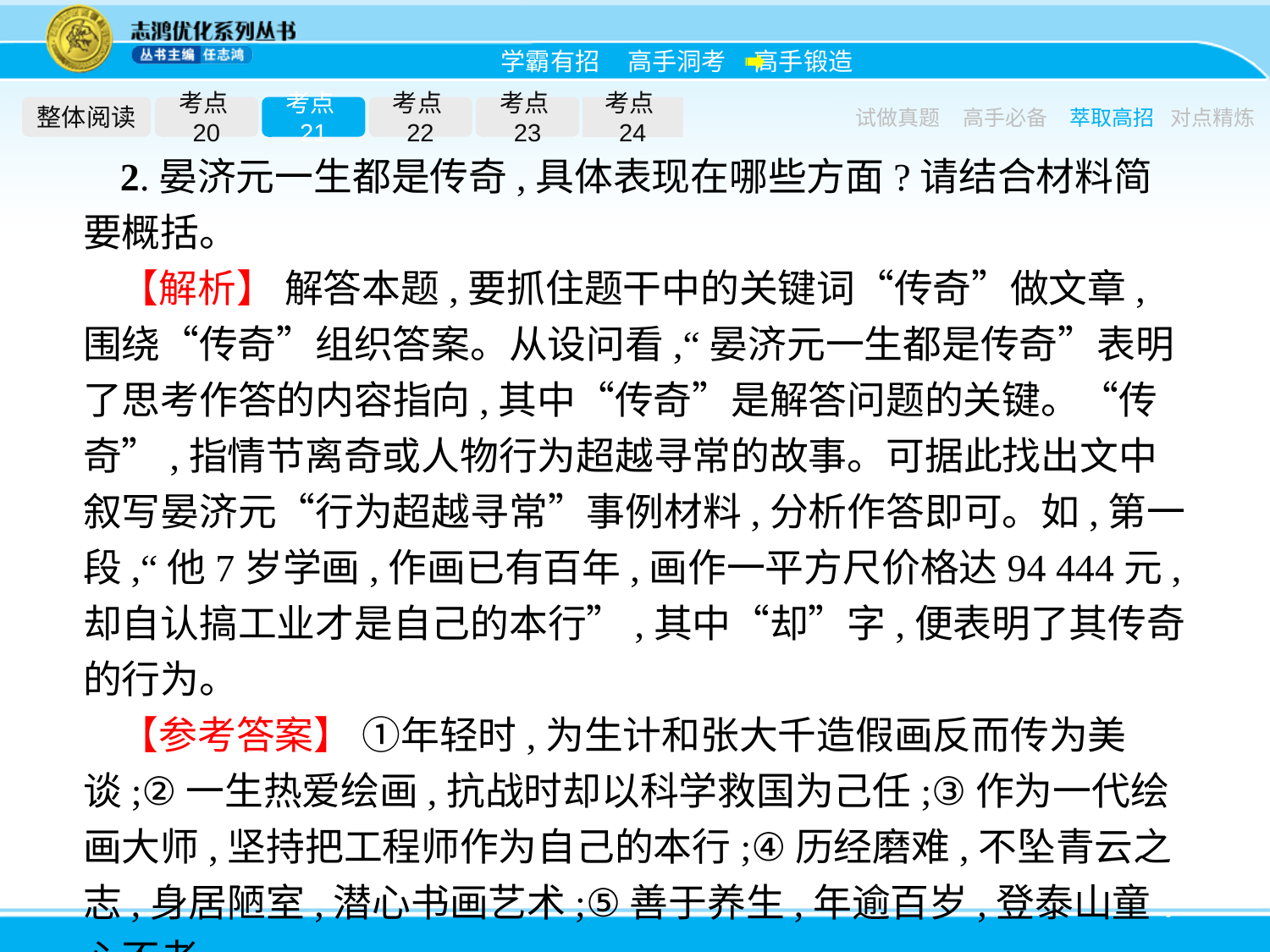

整体阅读
考点20
考点21
考点22
考点23
考点24
试做真题
高手必备
萃取高招
对点精炼
2.晏济元一生都是传奇,具体表现在哪些方面?请结合材料简要概括。
【解析】 解答本题,要抓住题干中的关键词“传奇”做文章,围绕“传奇”组织答案。从设问看,“晏济元一生都是传奇”表明了思考作答的内容指向,其中“传奇”是解答问题的关键。“传奇”,指情节离奇或人物行为超越寻常的故事。可据此找出文中叙写晏济元“行为超越寻常”事例材料,分析作答即可。如,第一段,“他7岁学画,作画已有百年,画作一平方尺价格达94 444元,却自认搞工业才是自己的本行”,其中“却”字,便表明了其传奇的行为。
【参考答案】 ①年轻时,为生计和张大千造假画反而传为美谈;②一生热爱绘画,抗战时却以科学救国为己任;③作为一代绘画大师,坚持把工程师作为自己的本行;④历经磨难,不坠青云之志,身居陋室,潜心书画艺术;⑤善于养生,年逾百岁,登泰山童心不老。